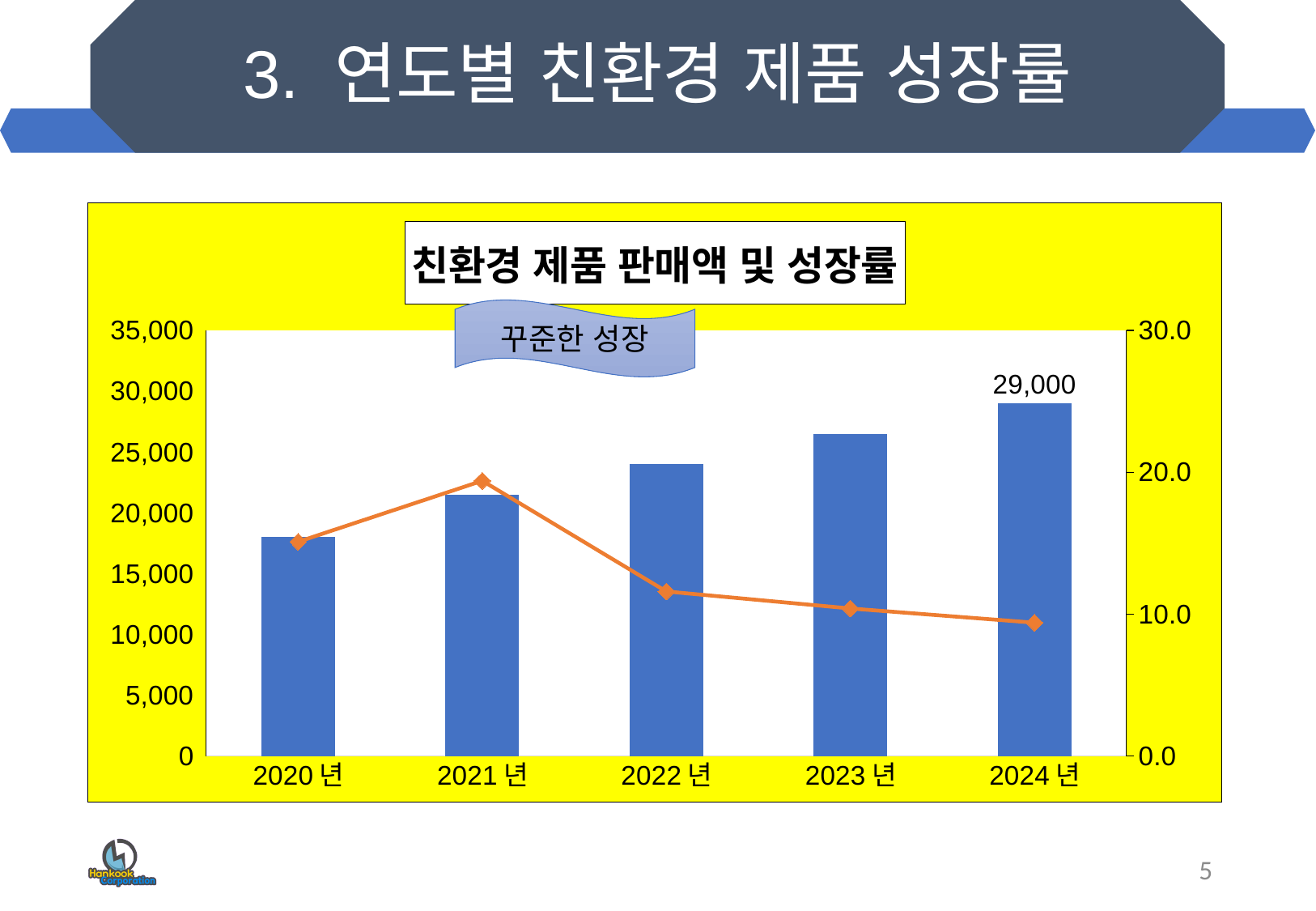

# 3. 연도별 친환경 제품 성장률

### Chart: 친환경 제품 판매액 및 성장률

| Category | 판매액(억 원) | 성장률(%) |
|---|---|---|
| 2020년 | 18000.0 | 15.1 |
| 2021년 | 21500.0 | 19.4 |
| 2022년 | 24000.0 | 11.6 |
| 2023년 | 26500.0 | 10.4 |
| 2024년 | 29000.0 | 9.4 |
꾸준한 성장
5